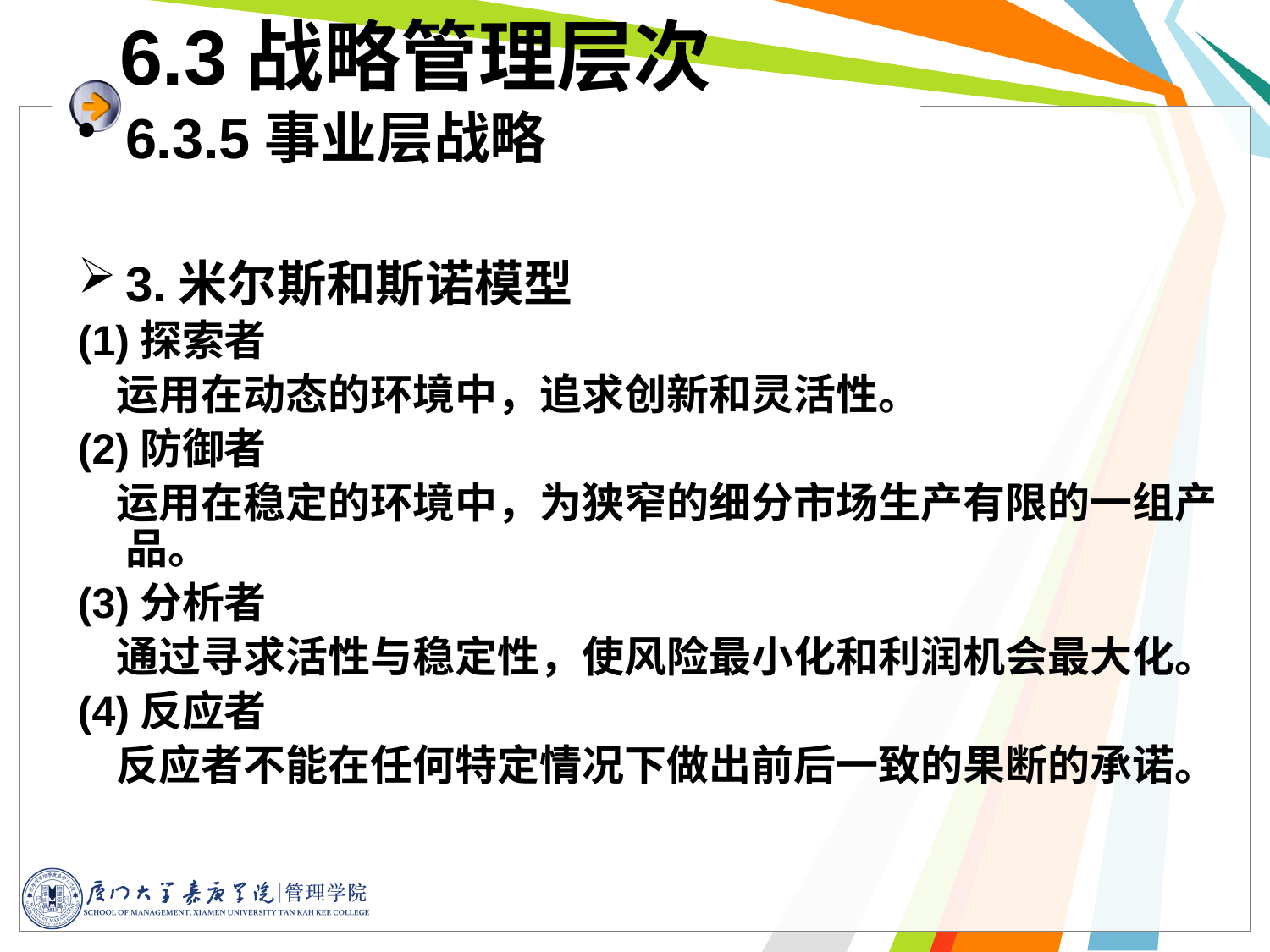

6.3战略管理层次
6.3.5事业层战略

3.米尔斯和斯诺模型
(1)探索者
   运用在动态的环境中，追求创新和灵活性。
(2)防御者
   运用在稳定的环境中，为狭窄的细分市场生产有限的一组产品。
(3)分析者
   通过寻求活性与稳定性，使风险最小化和利润机会最大化。
(4)反应者
   反应者不能在任何特定情况下做出前后一致的果断的承诺。